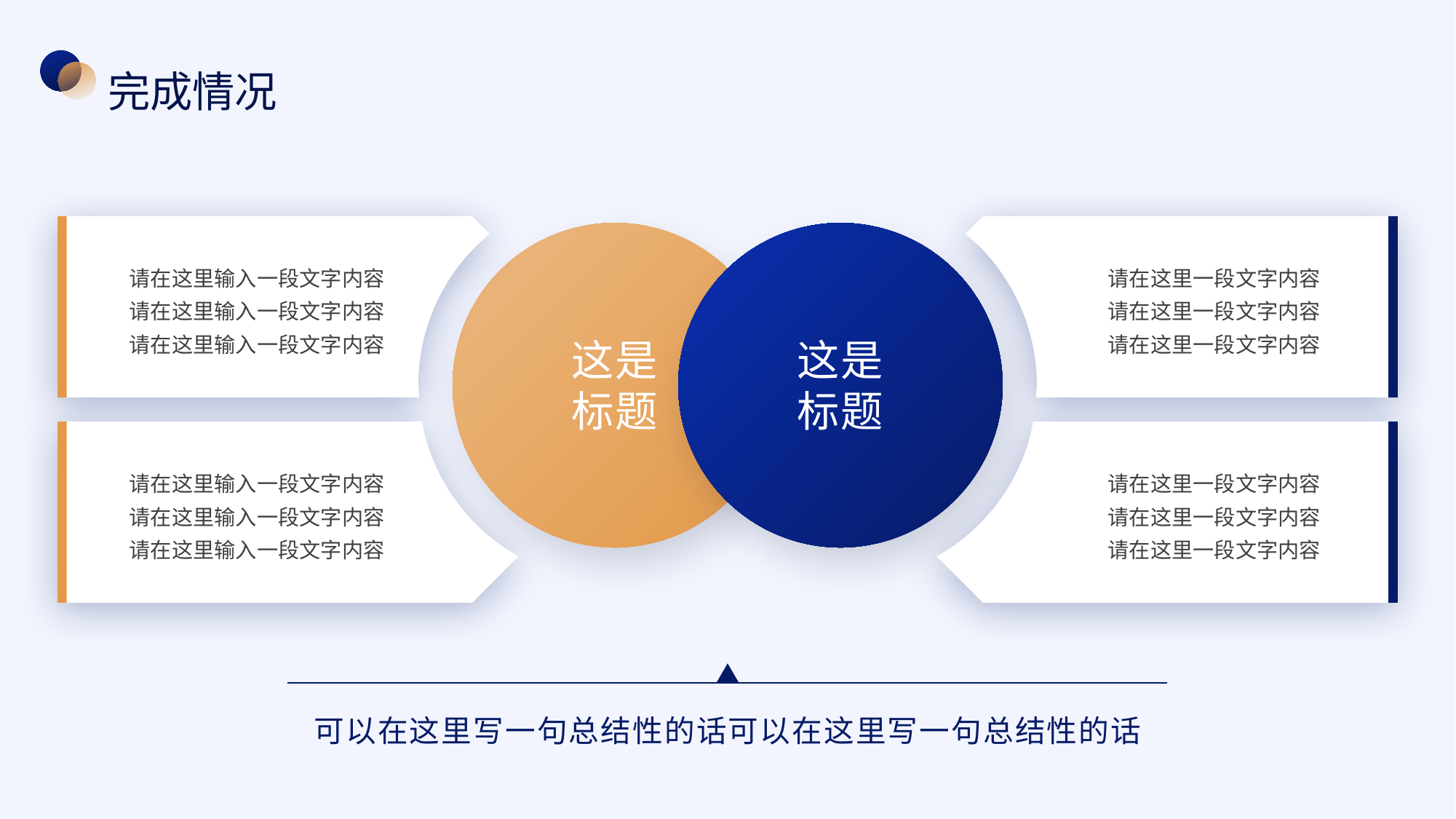

完成情况

这是
标题
这是
标题
请在这里输入一段文字内容
请在这里输入一段文字内容
请在这里输入一段文字内容
请在这里一段文字内容
请在这里一段文字内容
请在这里一段文字内容

请在这里输入一段文字内容
请在这里输入一段文字内容
请在这里输入一段文字内容
请在这里一段文字内容
请在这里一段文字内容
请在这里一段文字内容

可以在这里写一句总结性的话可以在这里写一句总结性的话